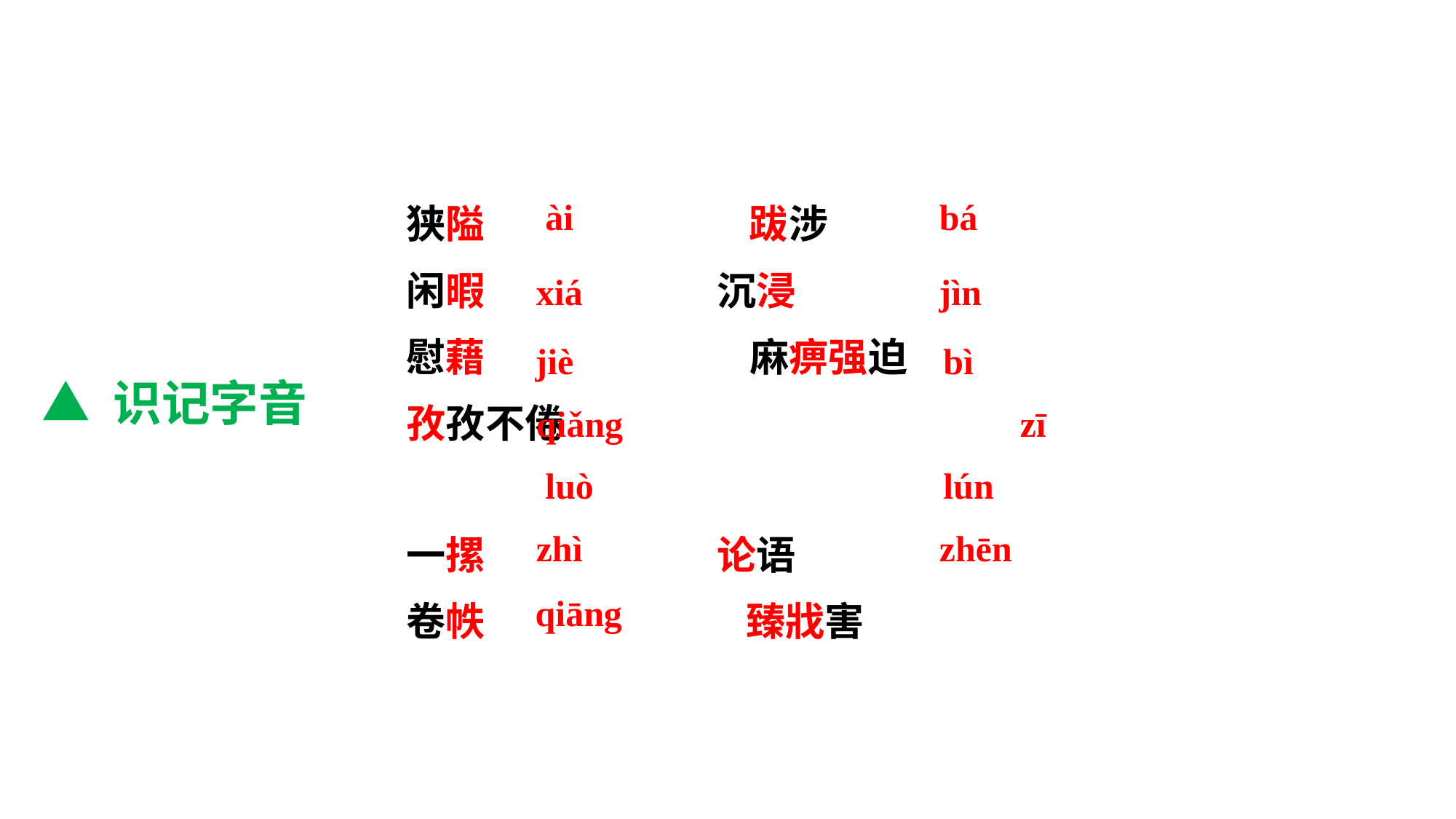

狭隘　	              跋涉
闲暇                          沉浸
慰藉 	　　　             麻痹强迫	                       孜孜不倦

一摞                          论语
卷帙	　　                 臻戕害

bá
ài
xiá
jìn
bì
jiè
▲ 识记字音
qiǎng
zī
lún
luò
zhì
zhēn
qiāng